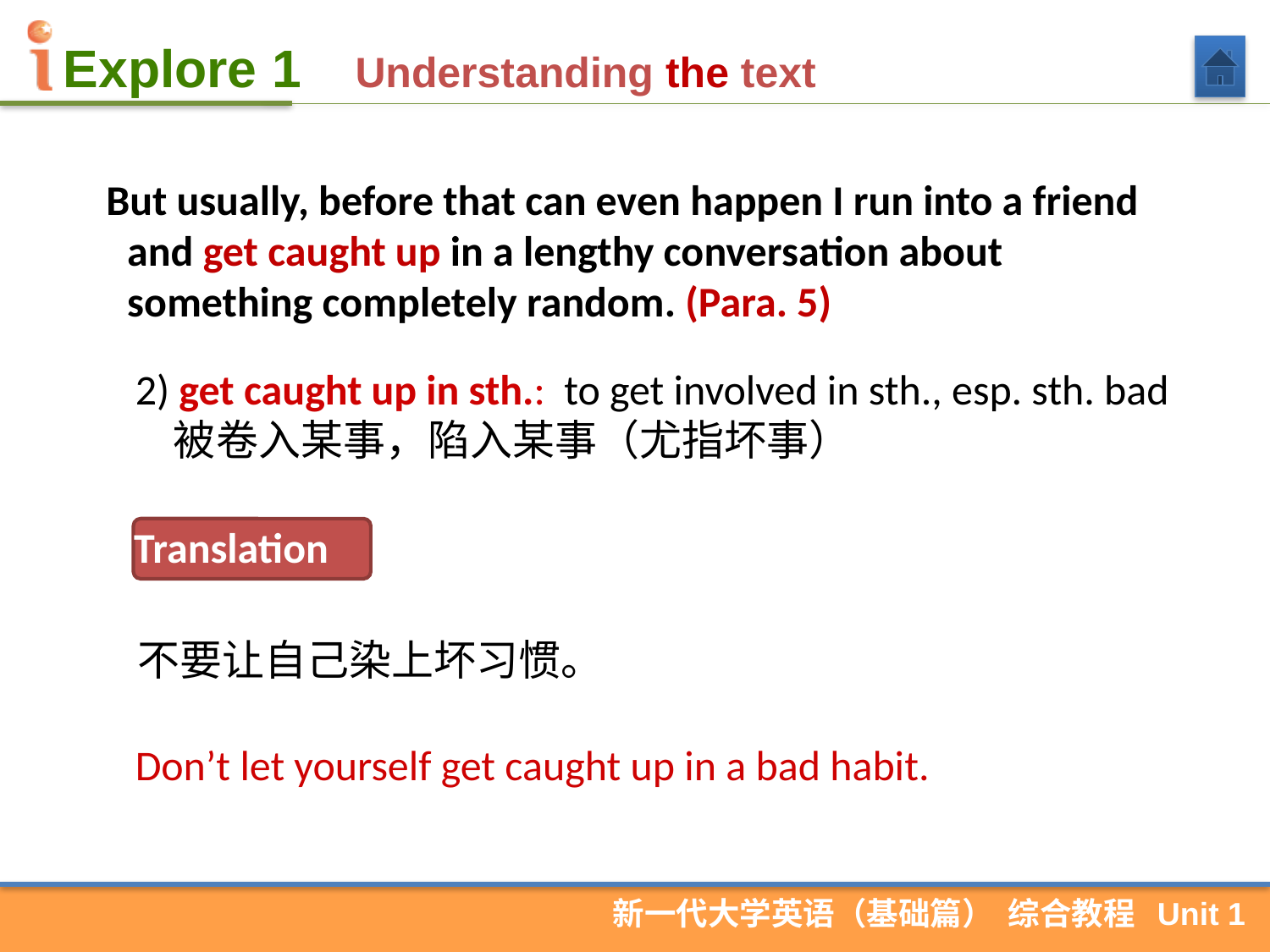

Understanding the text
   But usually, before that can even happen I run into a friend and get caught up in a lengthy conversation about something completely random. (Para. 5)
2) get caught up in sth.:  to get involved in sth., esp. sth. bad 被卷入某事，陷入某事（尤指坏事）
Translation

不要让自己染上坏习惯。
Don’t let yourself get caught up in a bad habit.